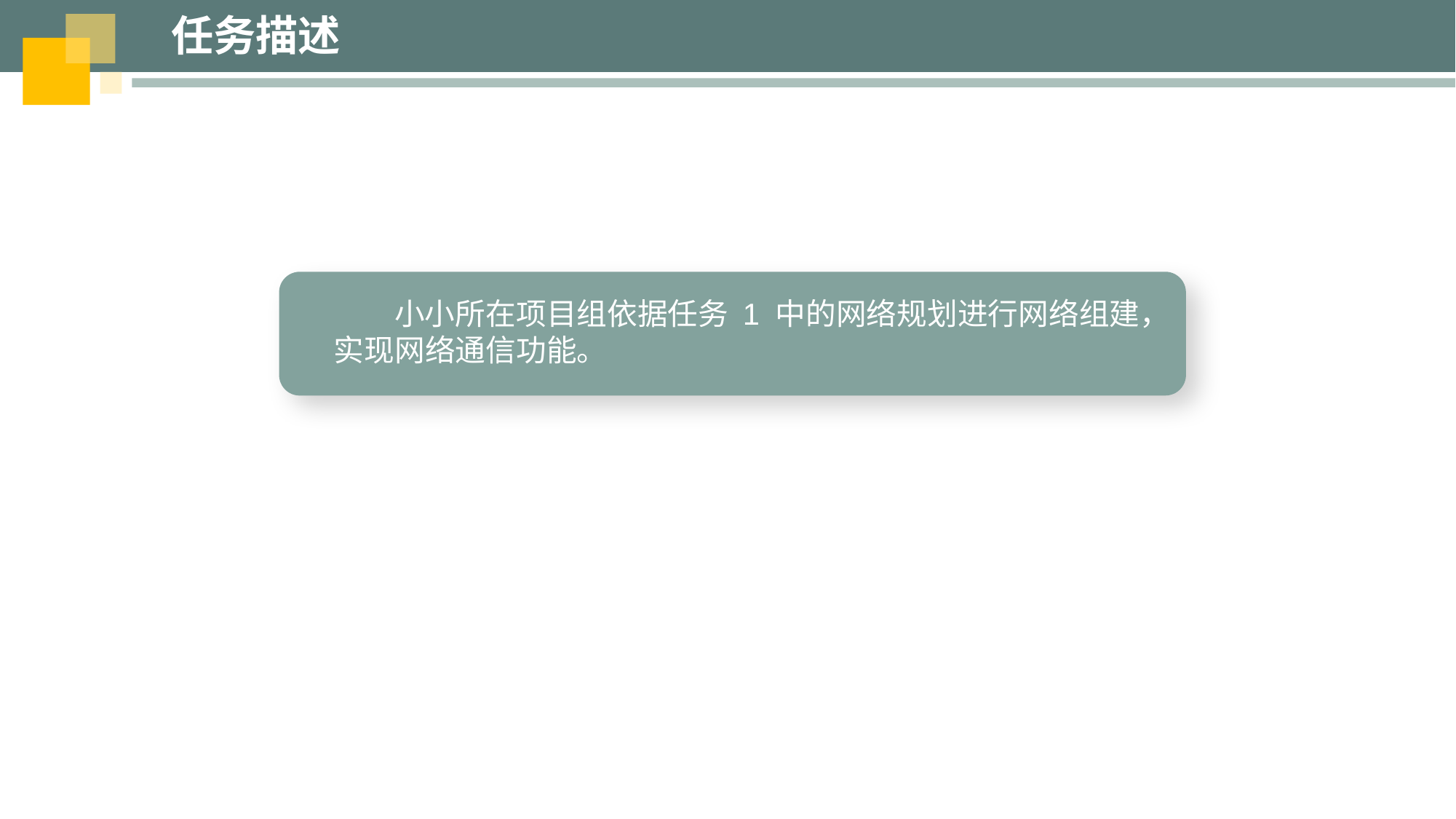

任务描述

小小所在项目组依据任务 1 中的网络规划进行网络组建，实现网络通信功能。